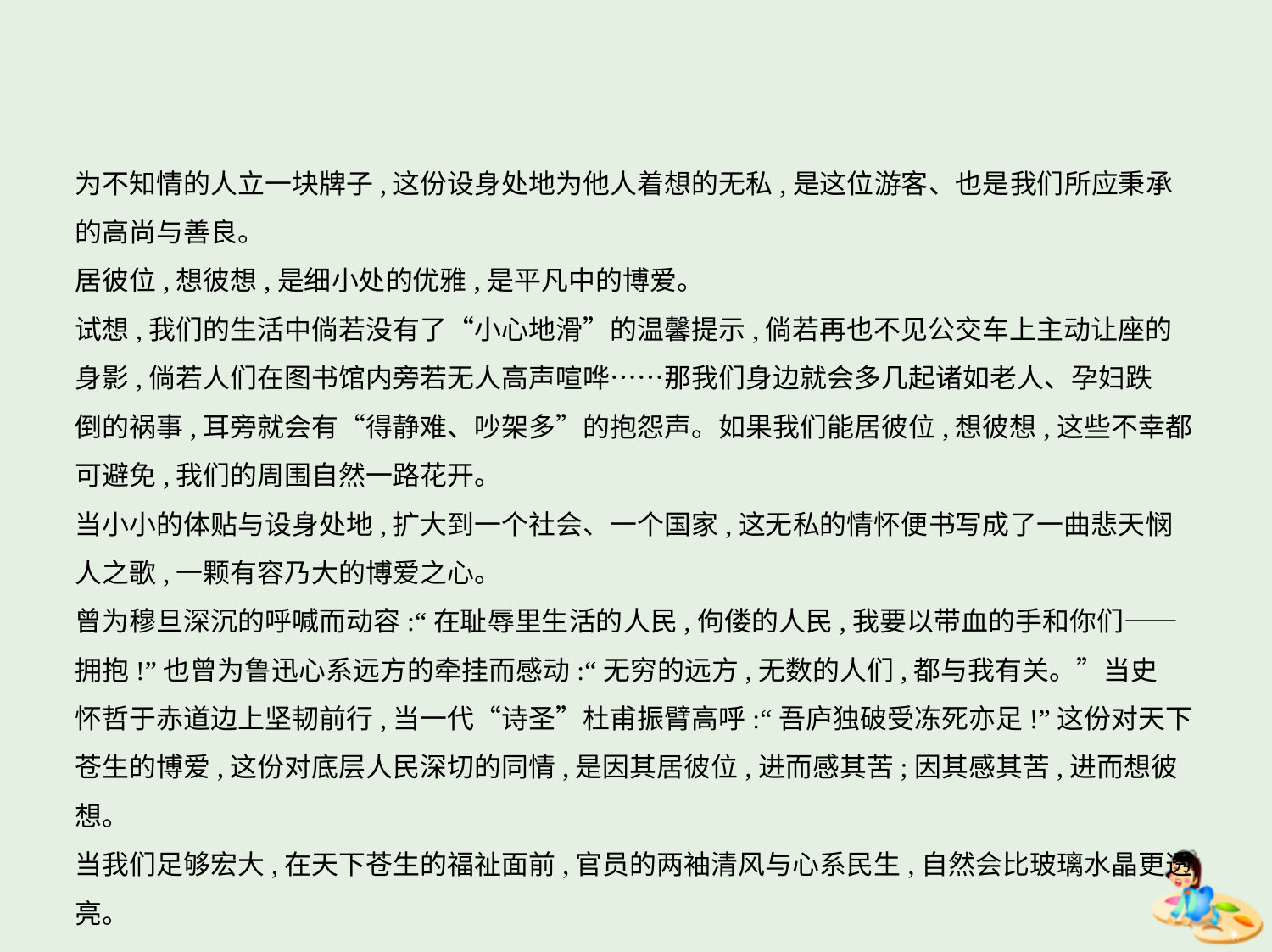

为不知情的人立一块牌子,这份设身处地为他人着想的无私,是这位游客、也是我们所应秉承
的高尚与善良。
居彼位,想彼想,是细小处的优雅,是平凡中的博爱。
试想,我们的生活中倘若没有了“小心地滑”的温馨提示,倘若再也不见公交车上主动让座的
身影,倘若人们在图书馆内旁若无人高声喧哗……那我们身边就会多几起诸如老人、孕妇跌
倒的祸事,耳旁就会有“得静难、吵架多”的抱怨声。如果我们能居彼位,想彼想,这些不幸都
可避免,我们的周围自然一路花开。
当小小的体贴与设身处地,扩大到一个社会、一个国家,这无私的情怀便书写成了一曲悲天悯
人之歌,一颗有容乃大的博爱之心。
曾为穆旦深沉的呼喊而动容:“在耻辱里生活的人民,佝偻的人民,我要以带血的手和你们——
拥抱!”也曾为鲁迅心系远方的牵挂而感动:“无穷的远方,无数的人们,都与我有关。”当史
怀哲于赤道边上坚韧前行,当一代“诗圣”杜甫振臂高呼:“吾庐独破受冻死亦足!”这份对天下苍生的博爱,这份对底层人民深切的同情,是因其居彼位,进而感其苦;因其感其苦,进而想彼想。
当我们足够宏大,在天下苍生的福祉面前,官员的两袖清风与心系民生,自然会比玻璃水晶更透亮。